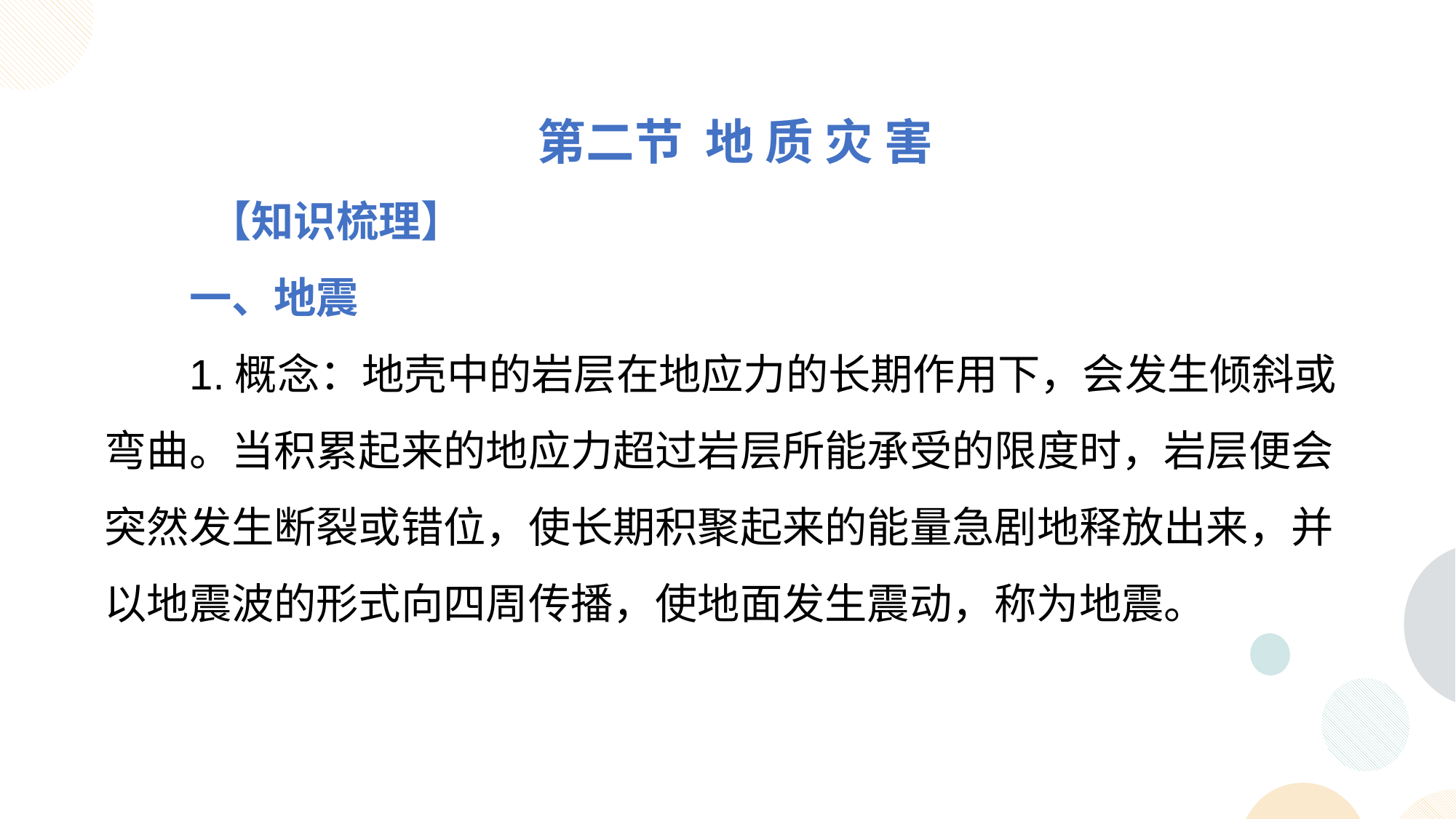

第二节  地 质 灾 害
 【知识梳理】
一、地震
1.概念：地壳中的岩层在地应力的长期作用下，会发生倾斜或弯曲。当积累起来的地应力超过岩层所能承受的限度时，岩层便会突然发生断裂或错位，使长期积聚起来的能量急剧地释放出来，并以地震波的形式向四周传播，使地面发生震动，称为地震。